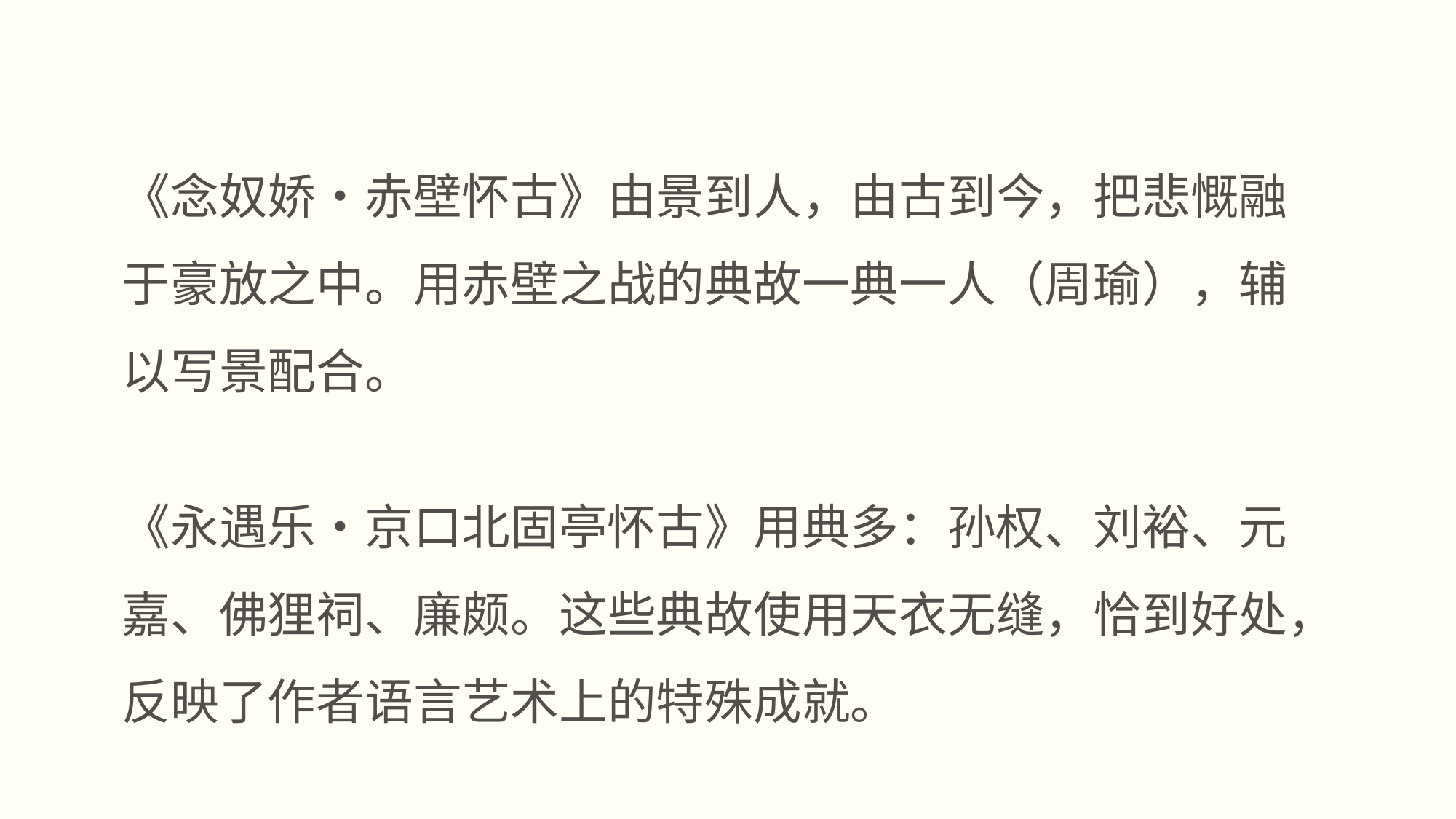

《念奴娇•赤壁怀古》由景到人，由古到今，把悲慨融于豪放之中。用赤壁之战的典故一典一人（周瑜），辅以写景配合。
《永遇乐•京口北固亭怀古》用典多：孙权、刘裕、元嘉、佛狸祠、廉颇。这些典故使用天衣无缝，恰到好处，反映了作者语言艺术上的特殊成就。